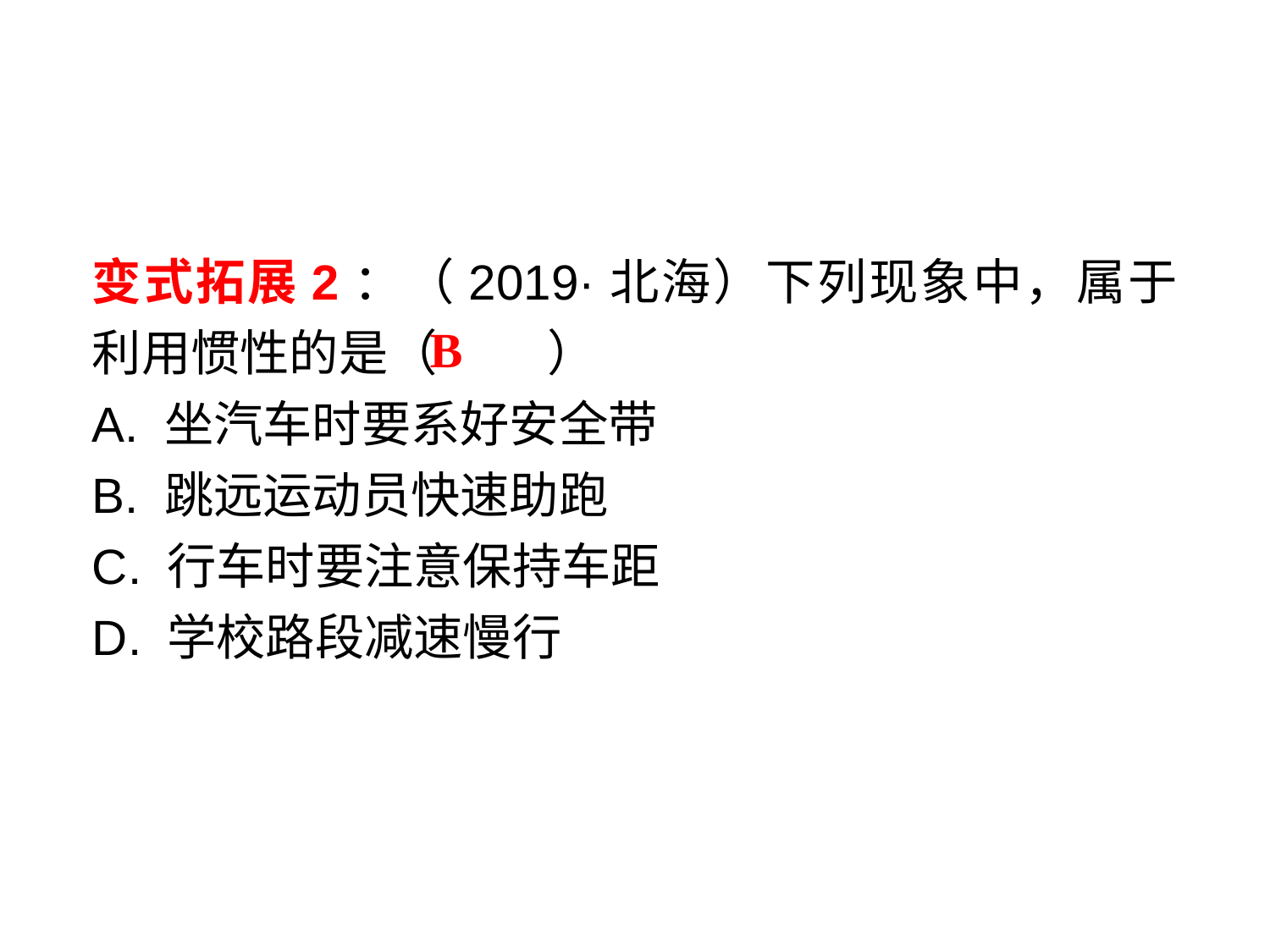

变式拓展2：（2019·北海）下列现象中，属于利用惯性的是（　 　）
A. 坐汽车时要系好安全带
B. 跳远运动员快速助跑
C. 行车时要注意保持车距
D. 学校路段减速慢行
B